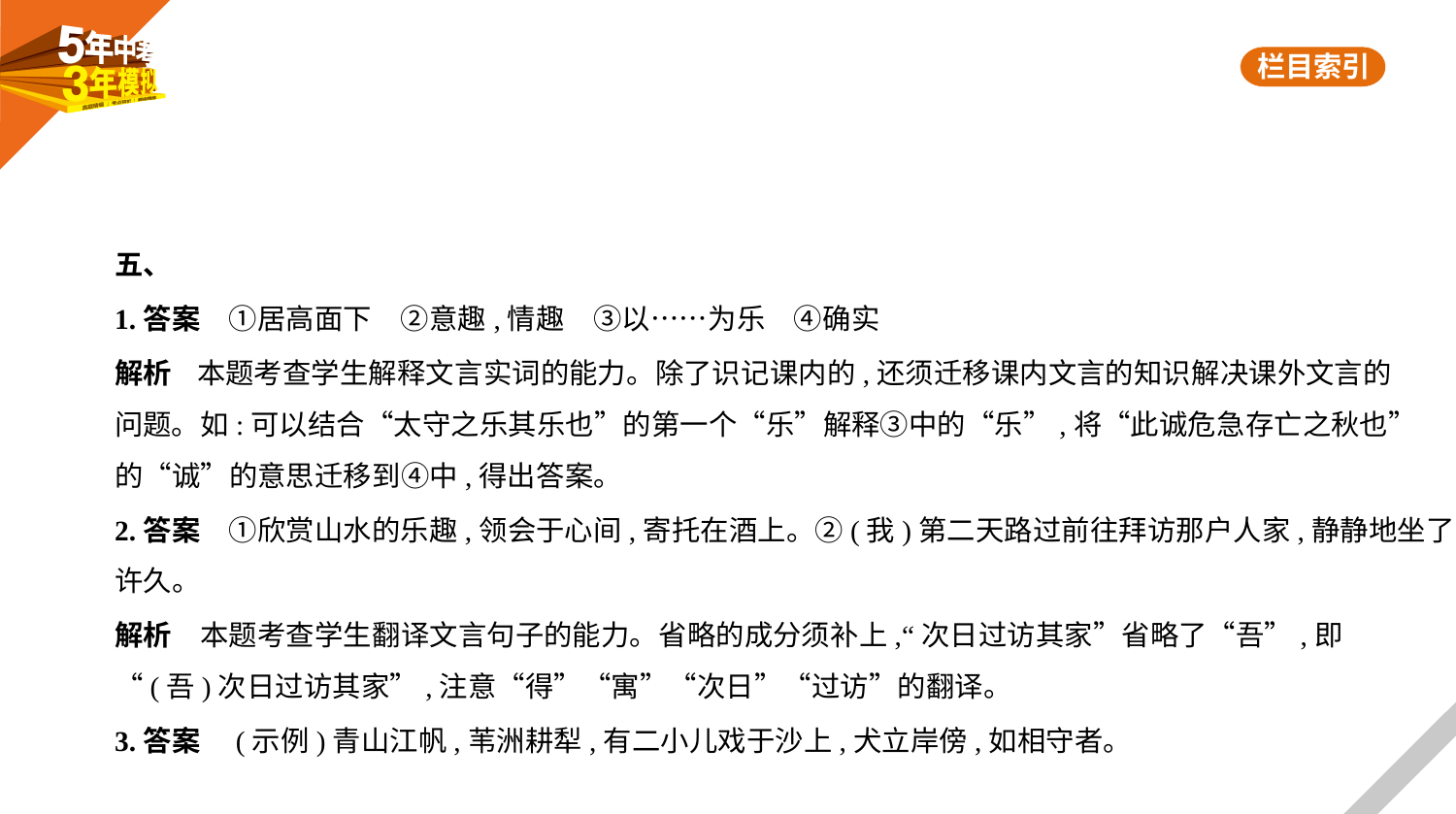

五、
1.答案　①居高面下　②意趣,情趣　③以……为乐　④确实
解析    本题考查学生解释文言实词的能力。除了识记课内的,还须迁移课内文言的知识解决课外文言的
问题。如:可以结合“太守之乐其乐也”的第一个“乐”解释③中的“乐”,将“此诚危急存亡之秋也”
的“诚”的意思迁移到④中,得出答案。
2.答案　①欣赏山水的乐趣,领会于心间,寄托在酒上。②(我)第二天路过前往拜访那户人家,静静地坐了
许久。
解析　本题考查学生翻译文言句子的能力。省略的成分须补上,“次日过访其家”省略了“吾”,即
“(吾)次日过访其家”,注意“得”“寓”“次日”“过访”的翻译。
3.答案　(示例)青山江帆,苇洲耕犁,有二小儿戏于沙上,犬立岸傍,如相守者。